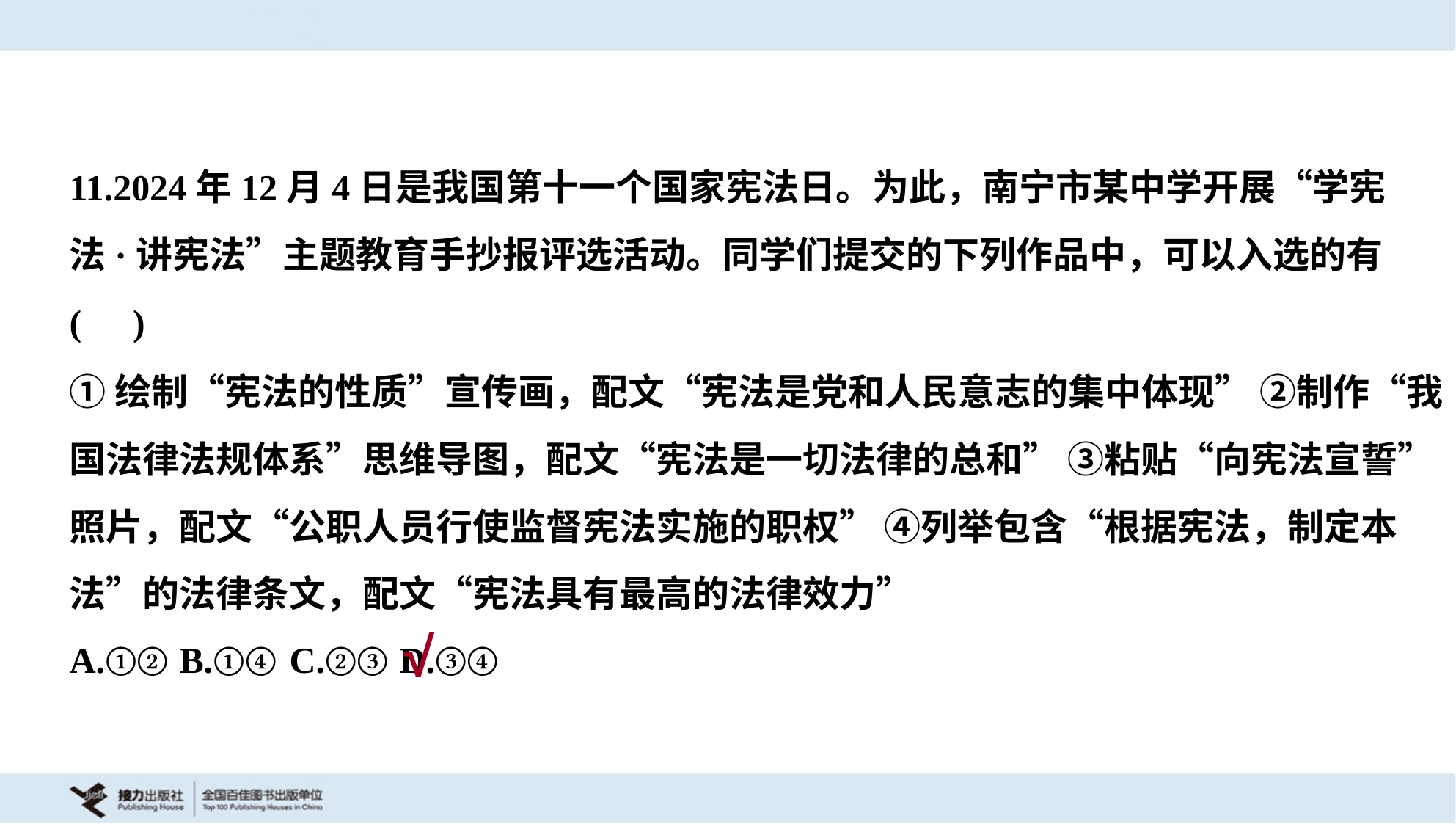

11.2024年12月4日是我国第十一个国家宪法日。为此，南宁市某中学开展“学宪
法·讲宪法”主题教育手抄报评选活动。同学们提交的下列作品中，可以入选的有
(     )
①绘制“宪法的性质”宣传画，配文“宪法是党和人民意志的集中体现” ②制作“我
国法律法规体系”思维导图，配文“宪法是一切法律的总和” ③粘贴“向宪法宣誓”
照片，配文“公职人员行使监督宪法实施的职权” ④列举包含“根据宪法，制定本
法”的法律条文，配文“宪法具有最高的法律效力”
A.①②	B.①④	C.②③	D.③④
√